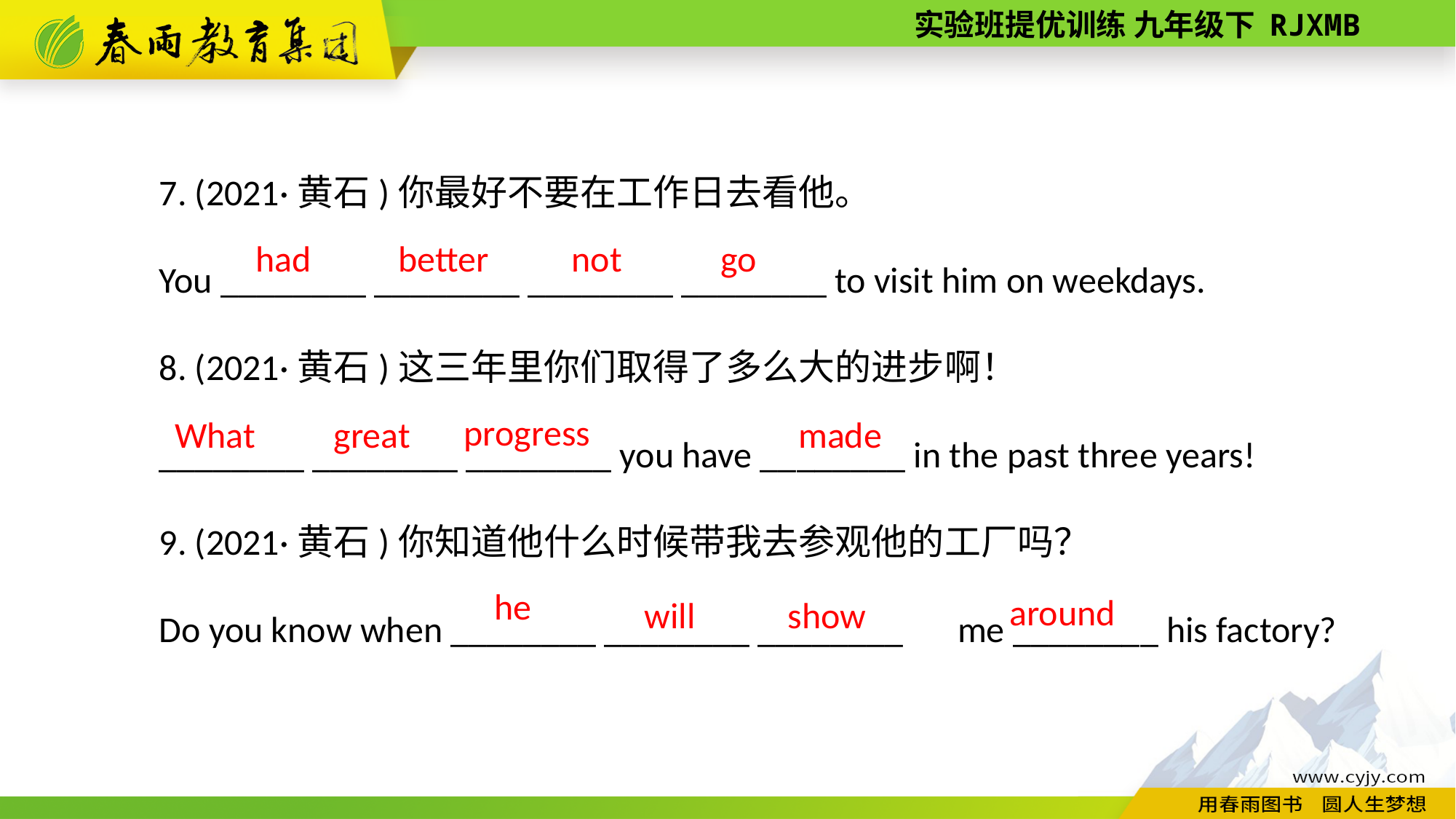

7. (2021·黄石)你最好不要在工作日去看他。
You ________ ________ ________ ________ to visit him on weekdays.
8. (2021·黄石)这三年里你们取得了多么大的进步啊！
________ ________ ________ you have ________ in the past three years!
9. (2021·黄石)你知道他什么时候带我去参观他的工厂吗？
Do you know when ________ ________ ________　me ________ his factory?
not
go
better
had
progress
What
great
made
he
around
will
show